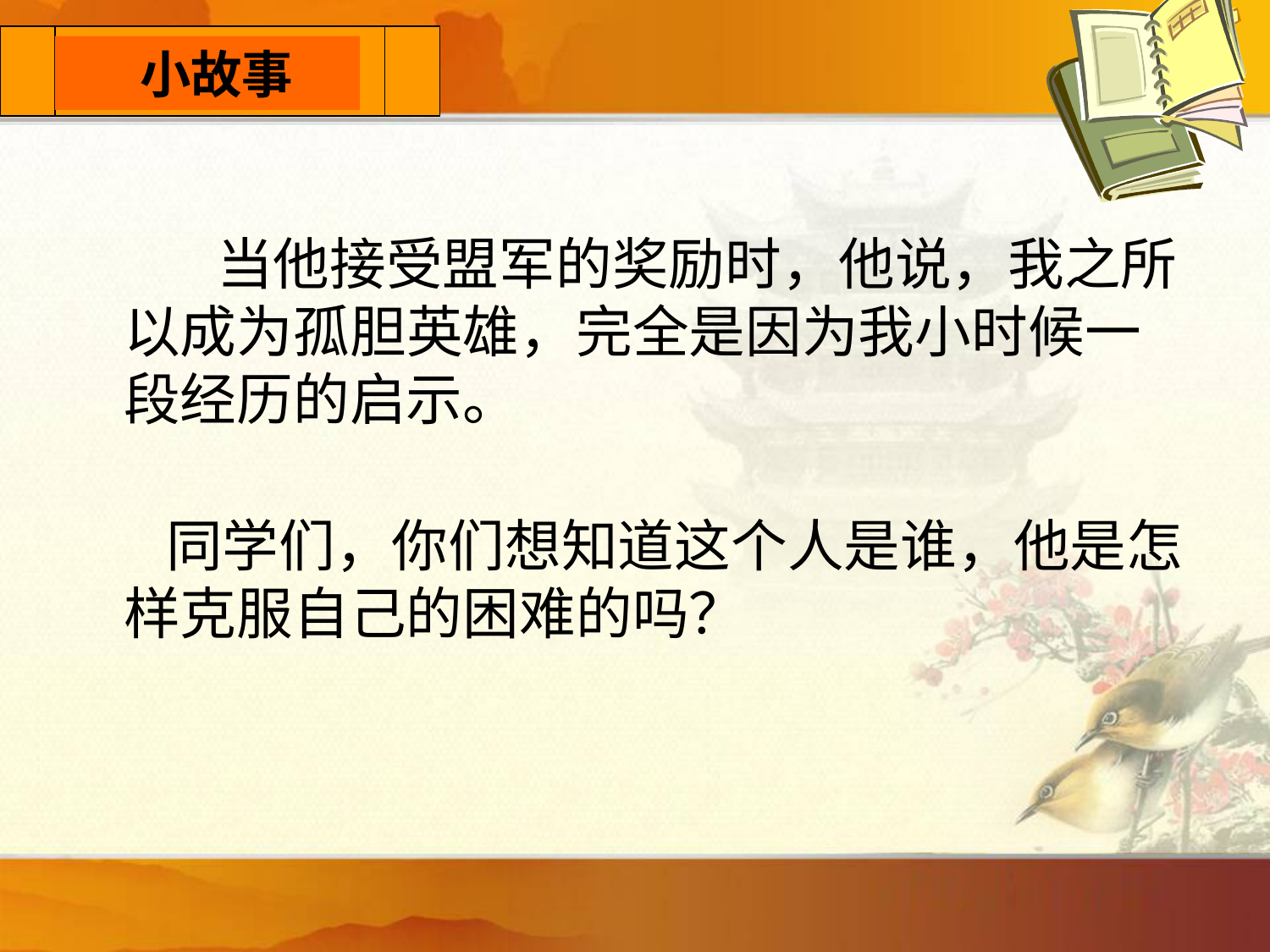

预习检查
 　小故事
          当他接受盟军的奖励时，他说，我之所以成为孤胆英雄，完全是因为我小时候一段经历的启示。
      同学们，你们想知道这个人是谁，他是怎样克服自己的困难的吗？